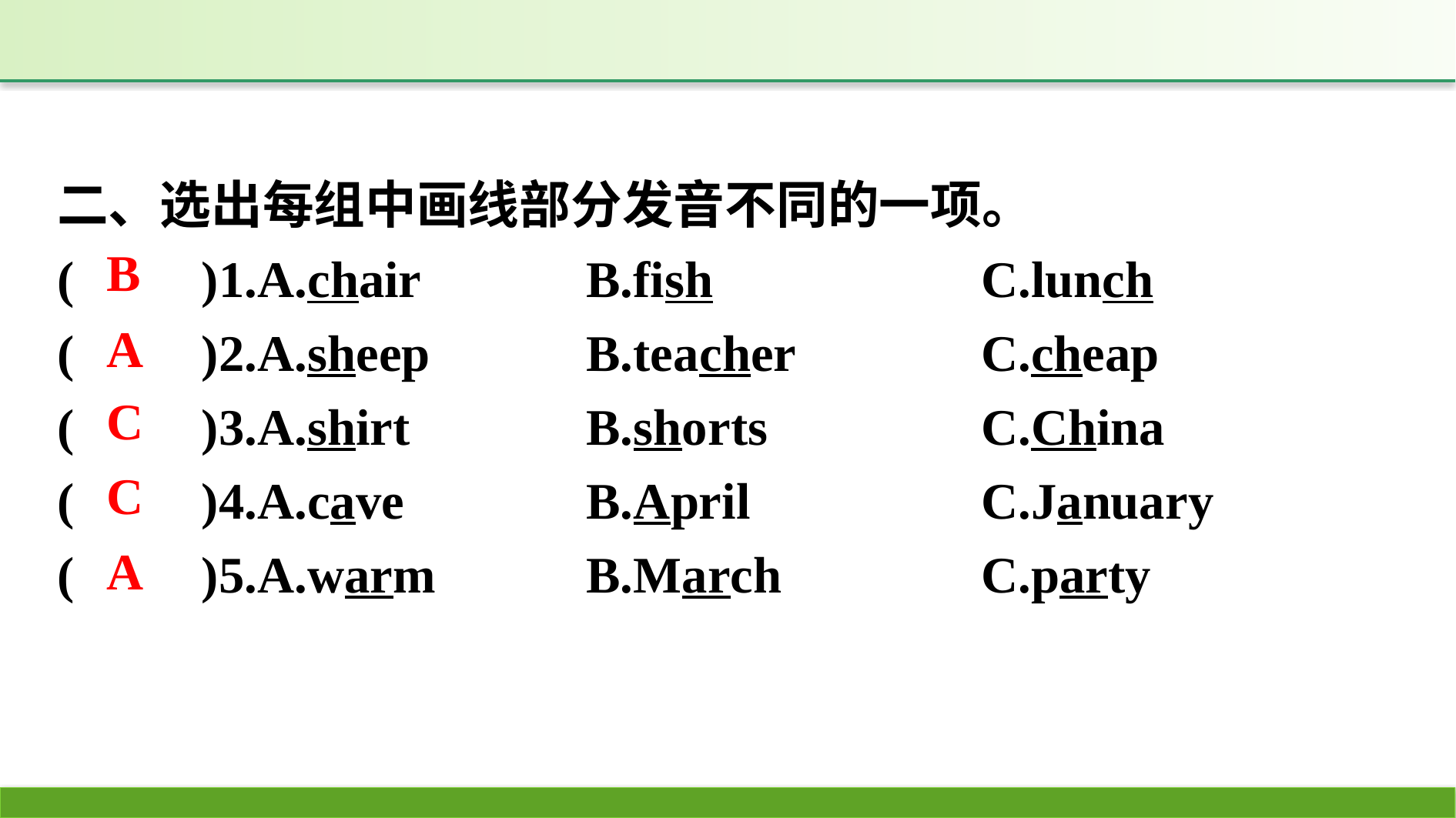

二、选出每组中画线部分发音不同的一项。
(　　)1.A.chair		B.fish　		C.lunch
(　　)2.A.sheep		B.teacher		C.cheap
(　　)3.A.shirt		B.shorts		C.China
(　　)4.A.cave		B.April		C.January
(　　)5.A.warm		B.March		C.party
B
A
C
C
A